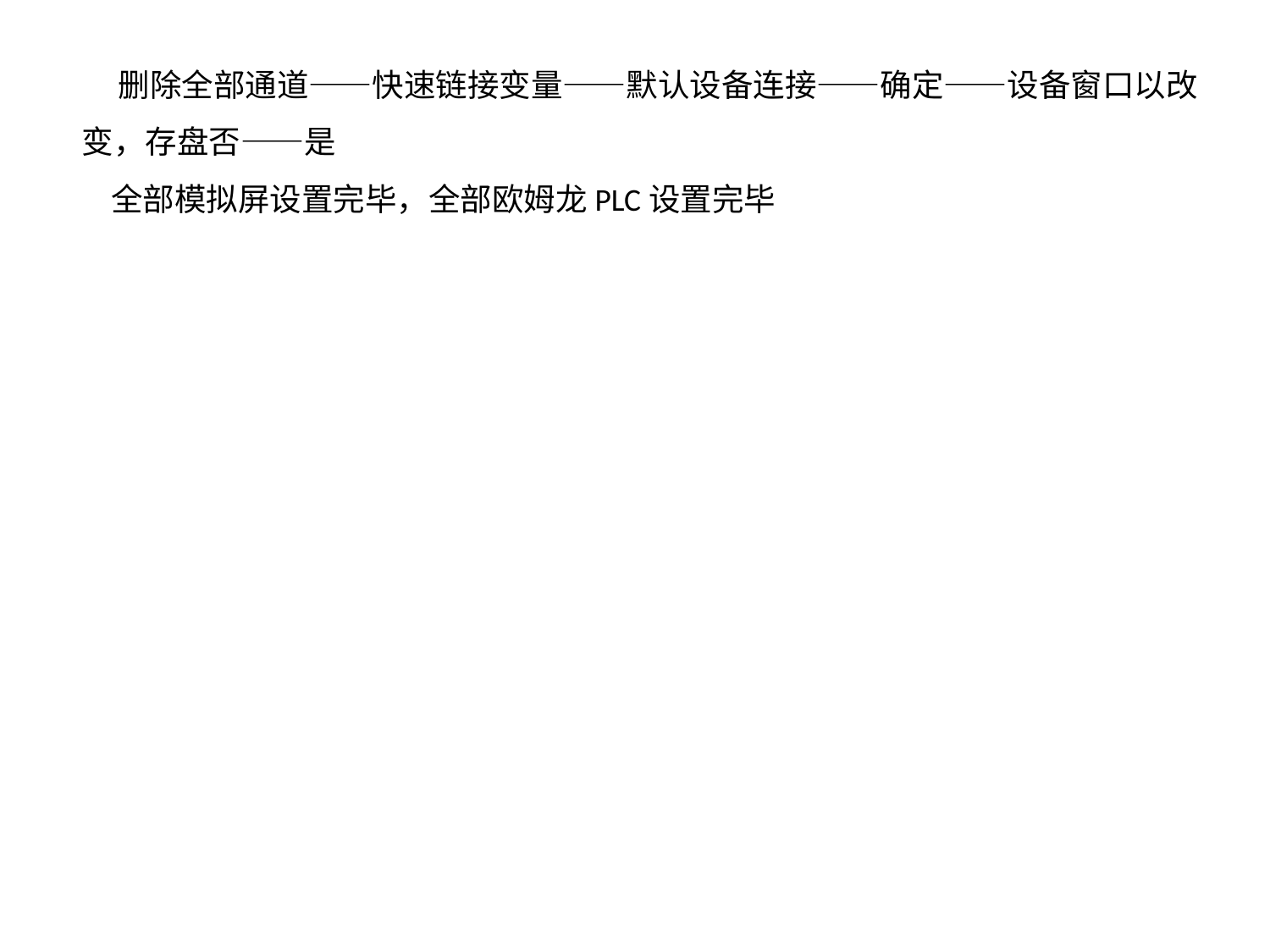

删除全部通道——快速链接变量——默认设备连接——确定——设备窗口以改变，存盘否——是
   全部模拟屏设置完毕，全部欧姆龙PLC设置完毕